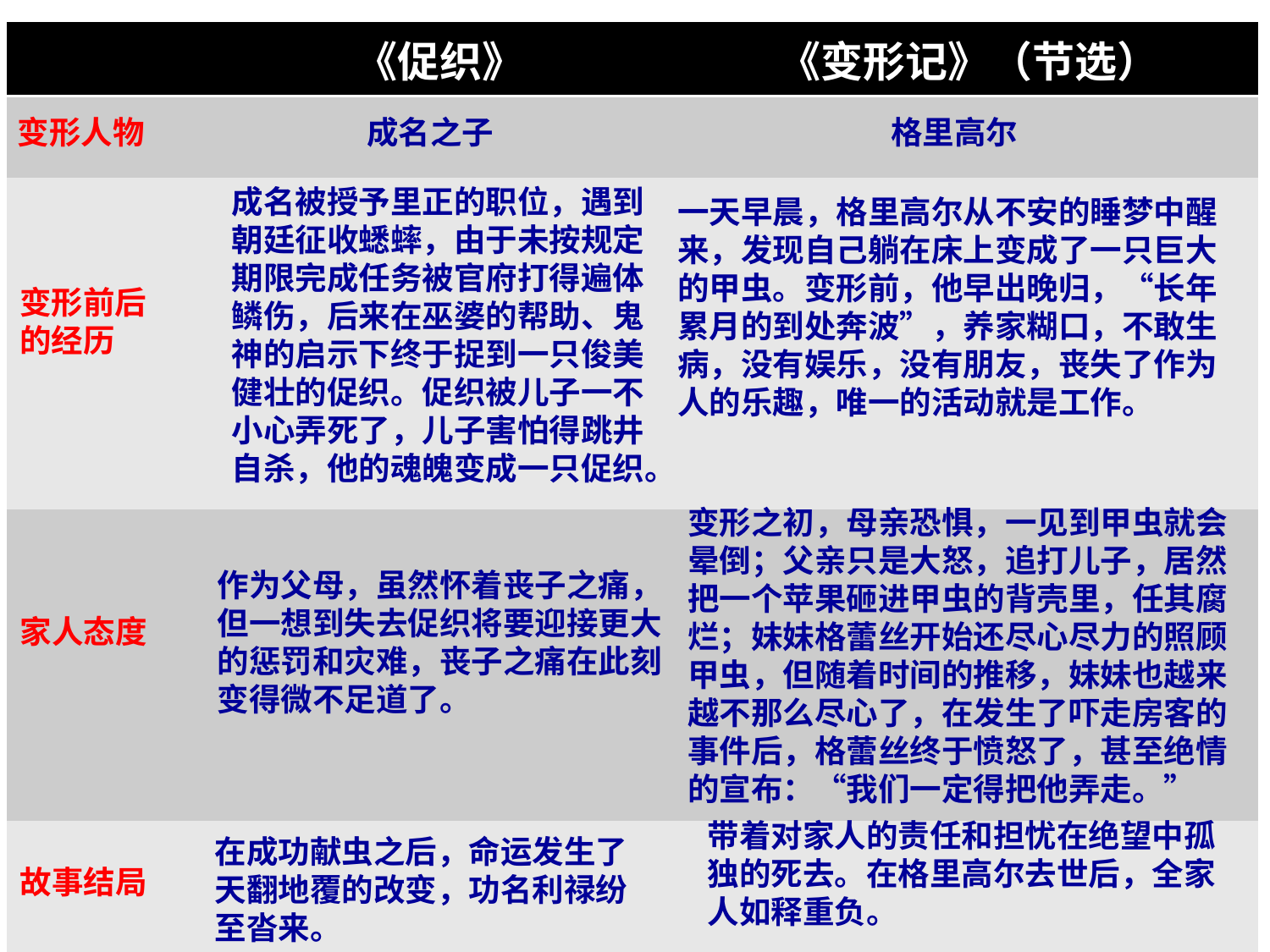

|  | 《促织》 | 《变形记》（节选） |
| --- | --- | --- |
|  |  |  |
|  |  |  |
|  |  |  |
|  |  |  |
格里高尔
变形人物
成名之子
成名被授予里正的职位，遇到朝廷征收蟋蟀，由于未按规定期限完成任务被官府打得遍体鳞伤，后来在巫婆的帮助、鬼神的启示下终于捉到一只俊美健壮的促织。促织被儿子一不小心弄死了，儿子害怕得跳井自杀，他的魂魄变成一只促织。
一天早晨，格里高尔从不安的睡梦中醒来，发现自己躺在床上变成了一只巨大的甲虫。变形前，他早出晚归，“长年累月的到处奔波”，养家糊口，不敢生病，没有娱乐，没有朋友，丧失了作为人的乐趣，唯一的活动就是工作。
变形前后的经历
变形之初，母亲恐惧，一见到甲虫就会晕倒；父亲只是大怒，追打儿子，居然把一个苹果砸进甲虫的背壳里，任其腐烂；妹妹格蕾丝开始还尽心尽力的照顾甲虫，但随着时间的推移，妹妹也越来越不那么尽心了，在发生了吓走房客的事件后，格蕾丝终于愤怒了，甚至绝情的宣布：“我们一定得把他弄走。”
作为父母，虽然怀着丧子之痛，但一想到失去促织将要迎接更大的惩罚和灾难，丧子之痛在此刻变得微不足道了。
家人态度
带着对家人的责任和担忧在绝望中孤独的死去。在格里高尔去世后，全家人如释重负。
在成功献虫之后，命运发生了天翻地覆的改变，功名利禄纷至沓来。
故事结局